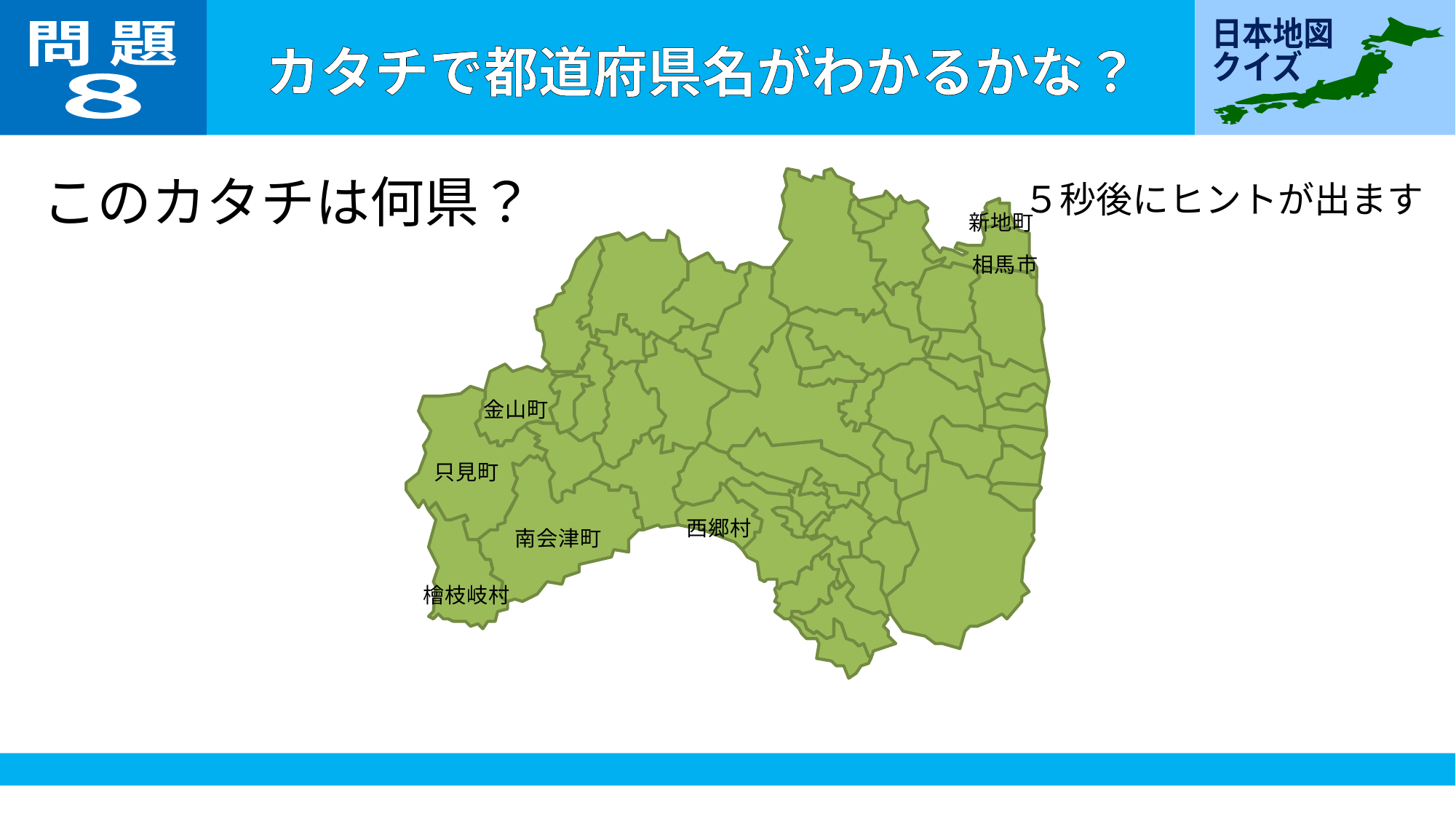

問 題
８
このカタチは何県？

５秒後にヒントが出ます
新地町
相馬市
金山町
只見町
西郷村
南会津町
檜枝岐村